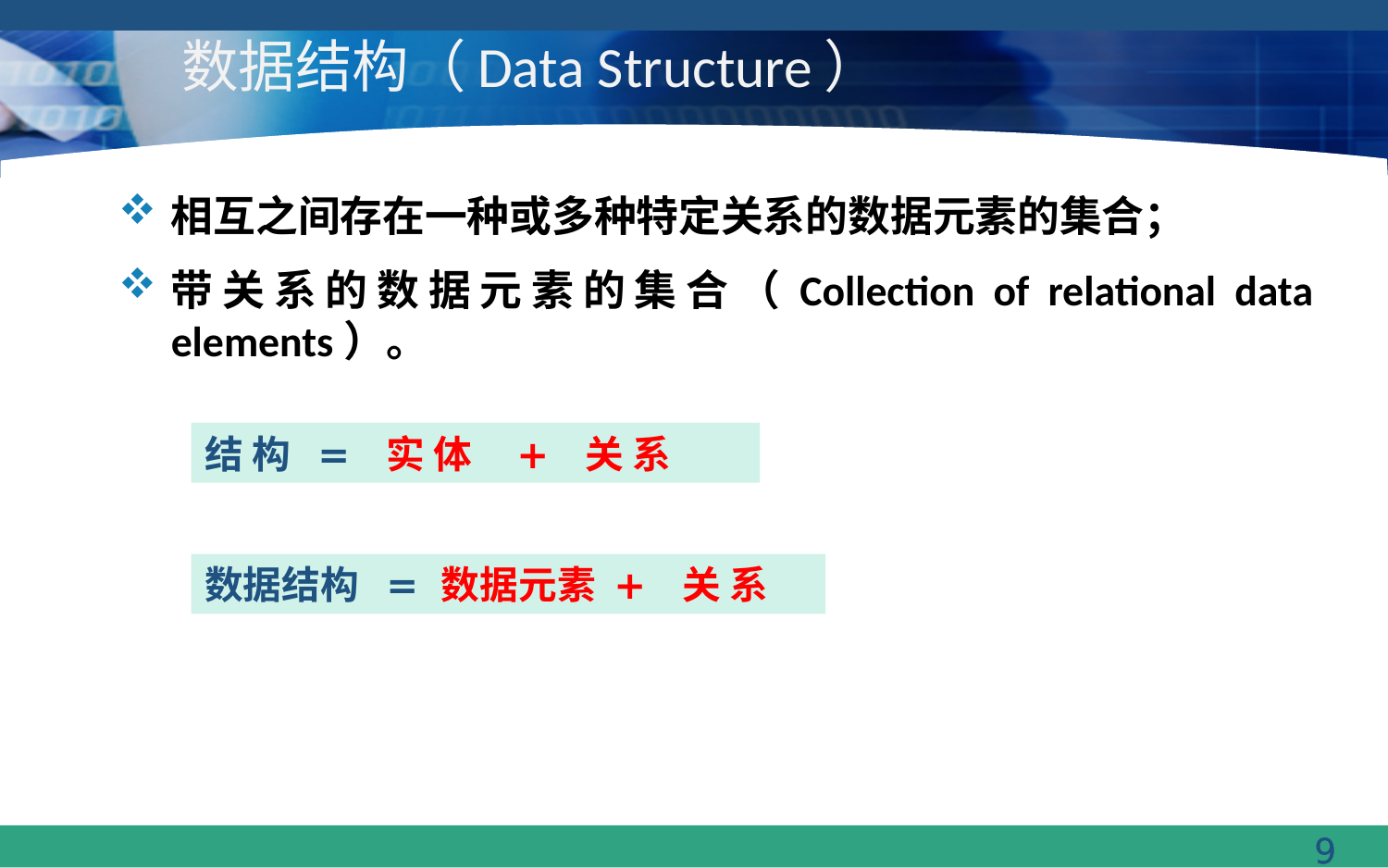

# 数据结构（Data Structure）
相互之间存在一种或多种特定关系的数据元素的集合；
带关系的数据元素的集合（Collection of relational data elements）。
结 构  =  实 体    +  关 系
数据结构  = 数据元素 +  关 系